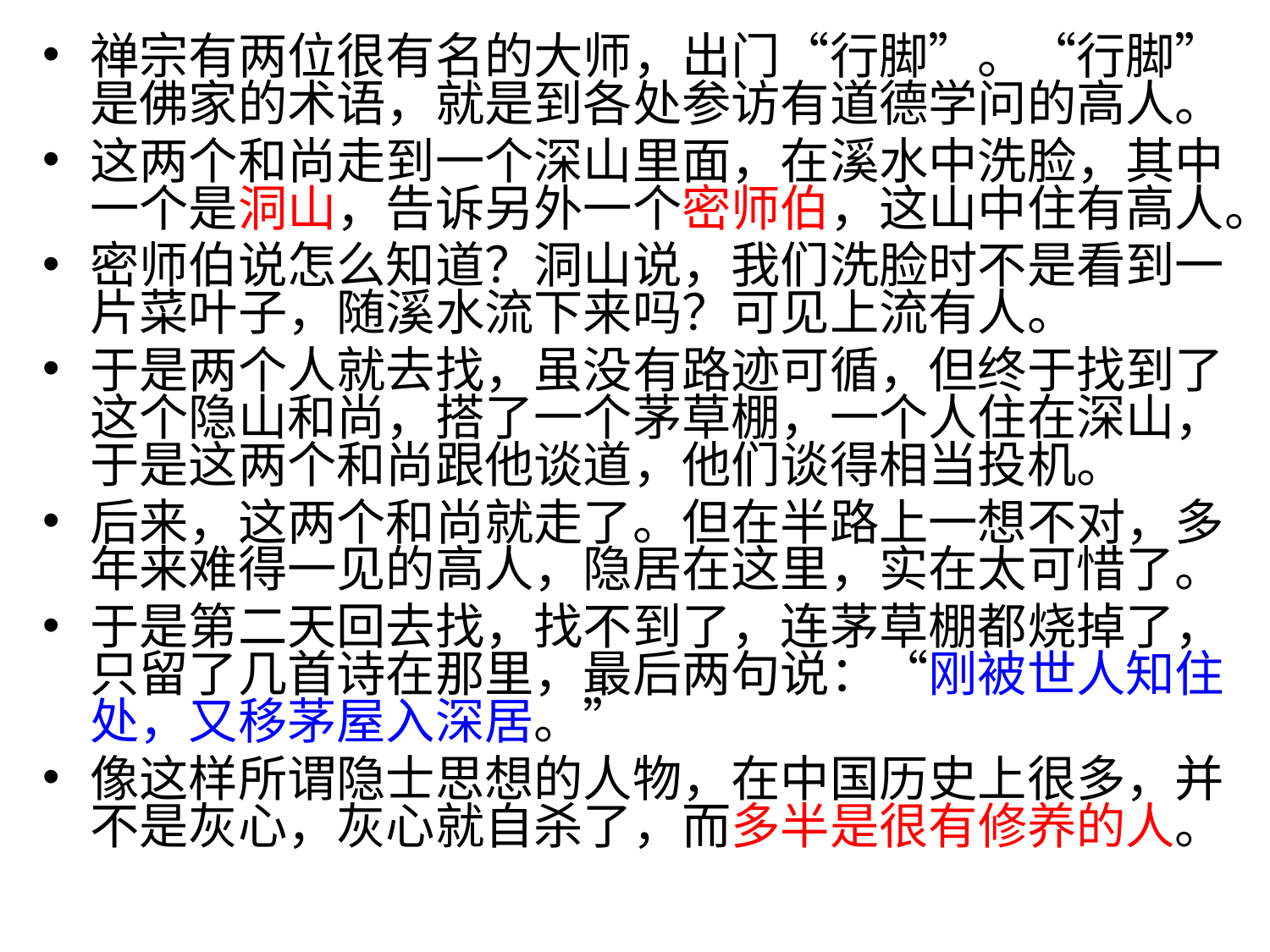

禅宗有两位很有名的大师，出门“行脚”。“行脚”是佛家的术语，就是到各处参访有道德学问的高人。
这两个和尚走到一个深山里面，在溪水中洗脸，其中一个是洞山，告诉另外一个密师伯，这山中住有高人。
密师伯说怎么知道？洞山说，我们洗脸时不是看到一片菜叶子，随溪水流下来吗？可见上流有人。
于是两个人就去找，虽没有路迹可循，但终于找到了这个隐山和尚，搭了一个茅草棚，一个人住在深山，于是这两个和尚跟他谈道，他们谈得相当投机。
后来，这两个和尚就走了。但在半路上一想不对，多年来难得一见的高人，隐居在这里，实在太可惜了。
于是第二天回去找，找不到了，连茅草棚都烧掉了，只留了几首诗在那里，最后两句说：“刚被世人知住处，又移茅屋入深居。”
像这样所谓隐士思想的人物，在中国历史上很多，并不是灰心，灰心就自杀了，而多半是很有修养的人。